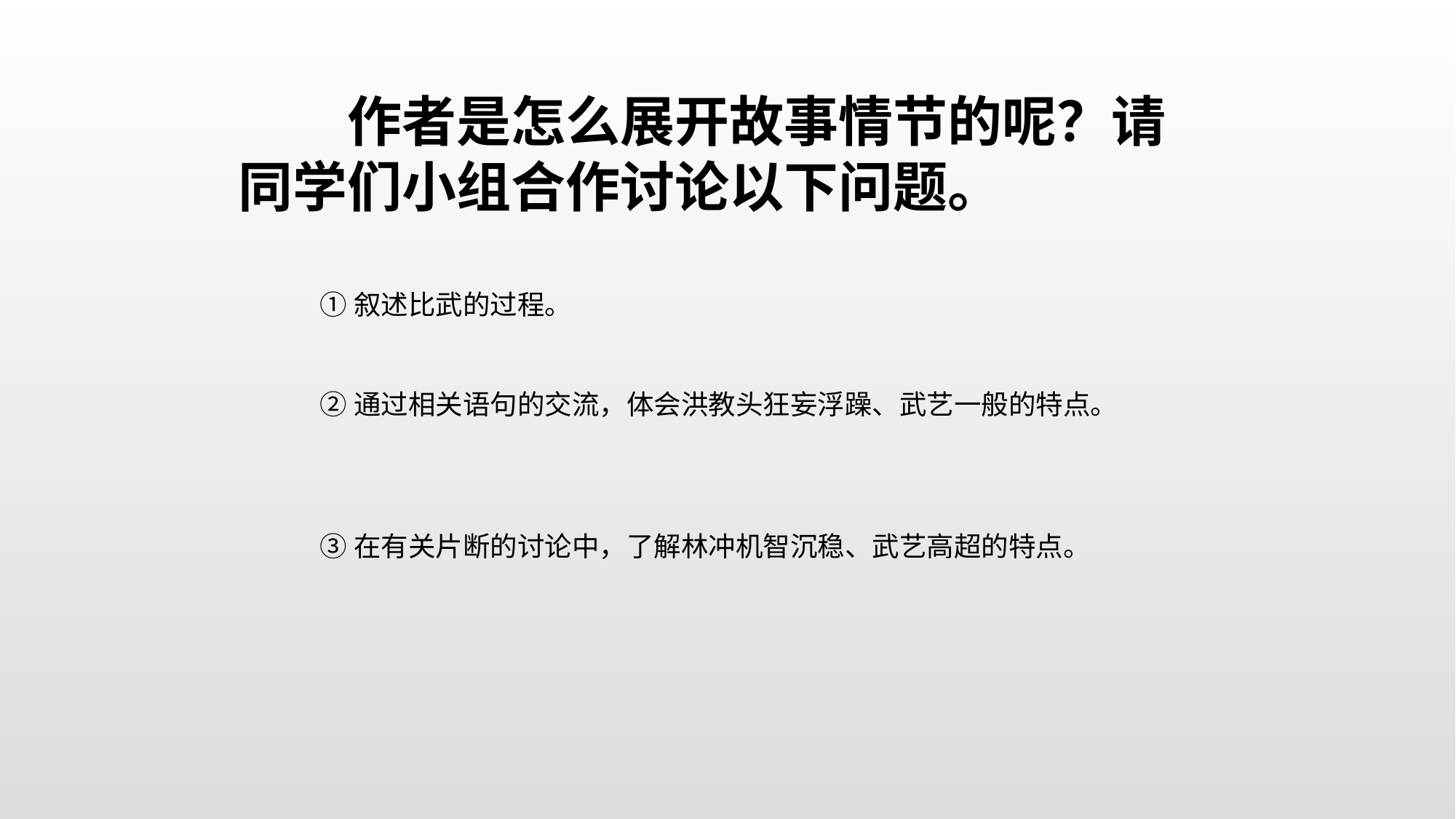

作者是怎么展开故事情节的呢？请同学们小组合作讨论以下问题。
①叙述比武的过程。
②通过相关语句的交流，体会洪教头狂妄浮躁、武艺一般的特点。
③在有关片断的讨论中，了解林冲机智沉稳、武艺高超的特点。